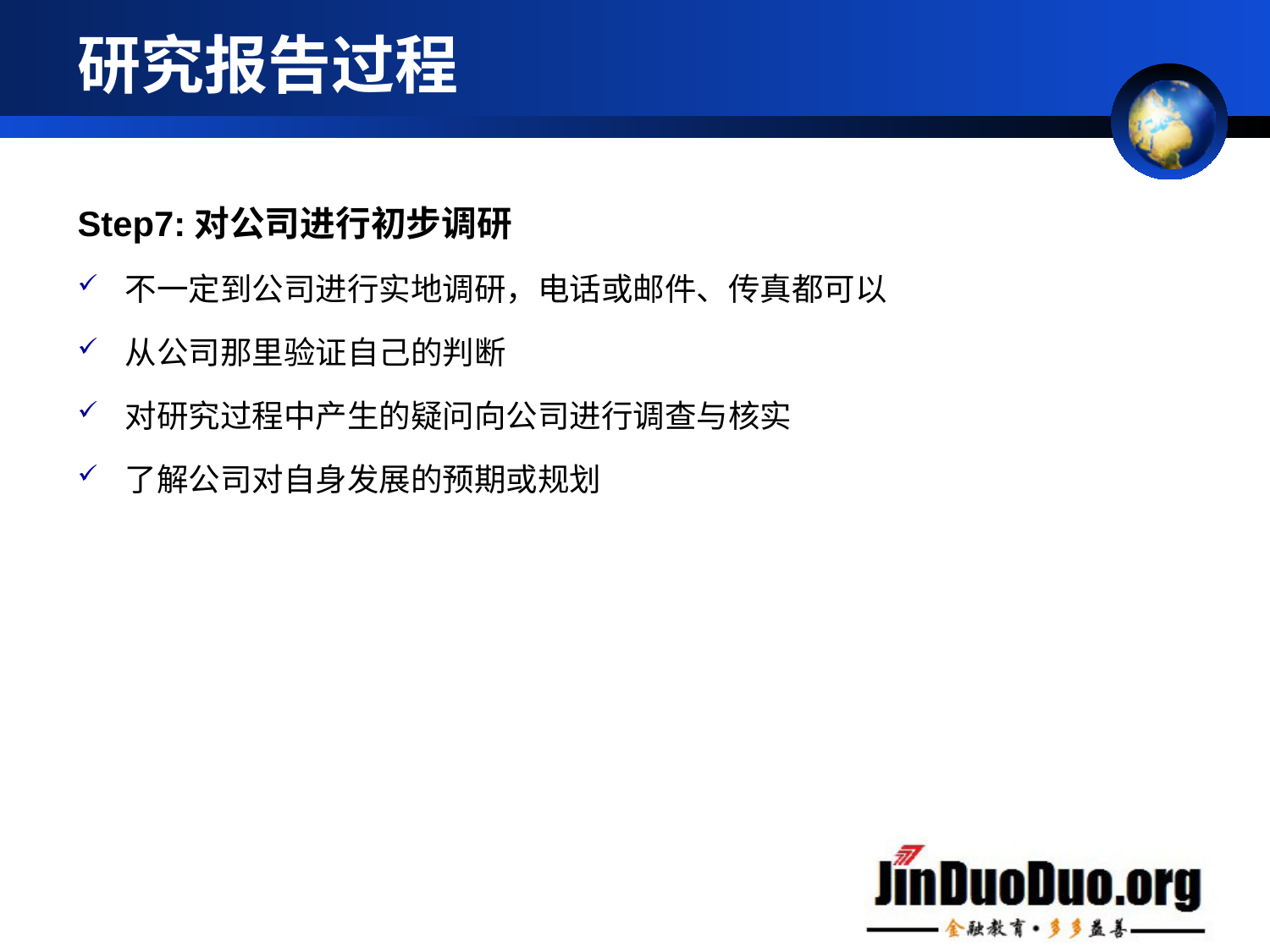

# 研究报告过程
Step7:对公司进行初步调研
不一定到公司进行实地调研，电话或邮件、传真都可以
从公司那里验证自己的判断
对研究过程中产生的疑问向公司进行调查与核实
了解公司对自身发展的预期或规划